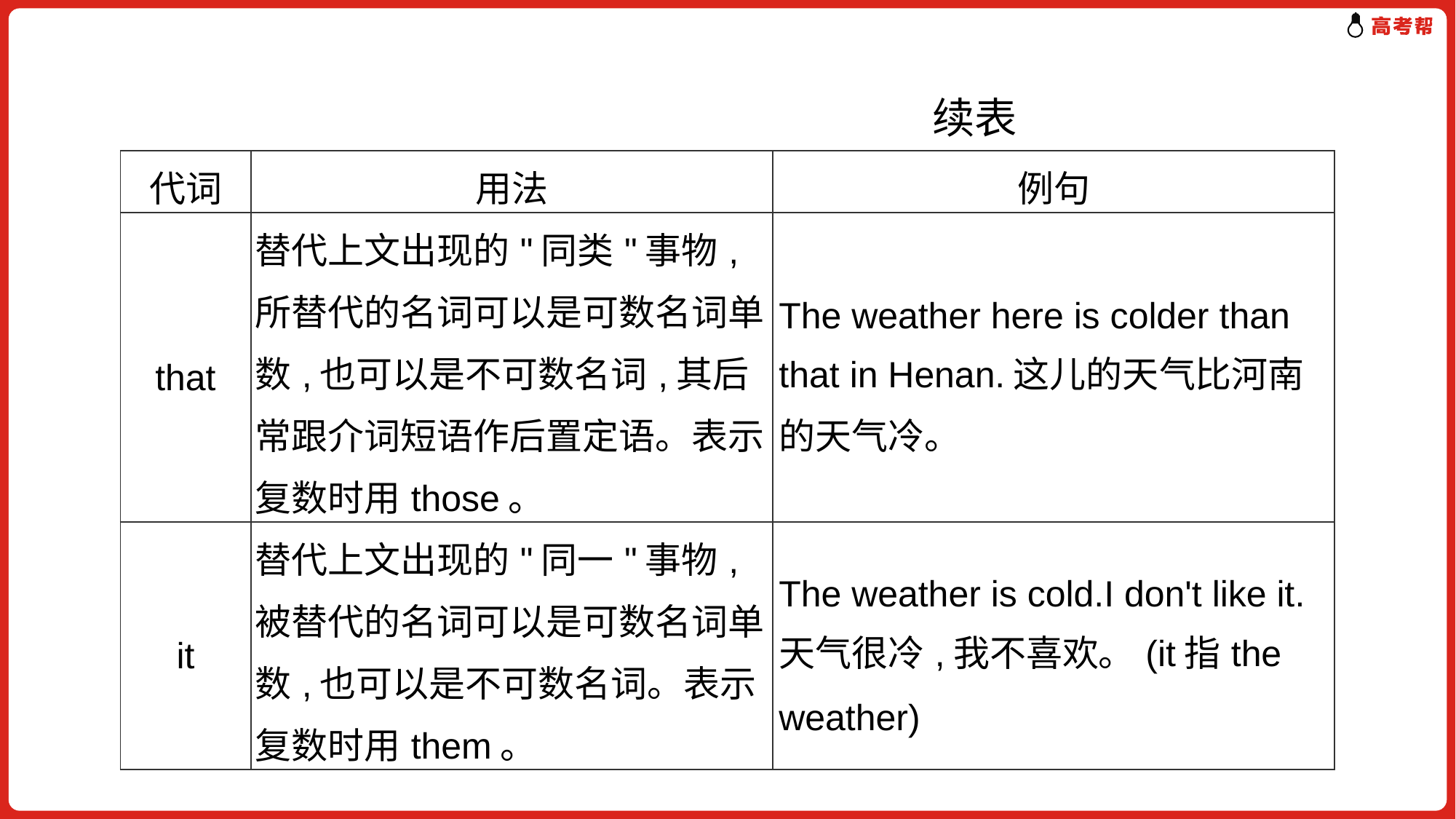

续表

| 代词 | 用法 | 例句 |
| --- | --- | --- |
| that | 替代上文出现的"同类"事物,所替代的名词可以是可数名词单数,也可以是不可数名词,其后常跟介词短语作后置定语。表示复数时用those。 | The weather here is colder than that in Henan.这儿的天气比河南的天气冷。 |
| it | 替代上文出现的"同一"事物,被替代的名词可以是可数名词单数,也可以是不可数名词。表示复数时用them。 | The weather is cold.I don't like it.天气很冷,我不喜欢。(it指the weather) |